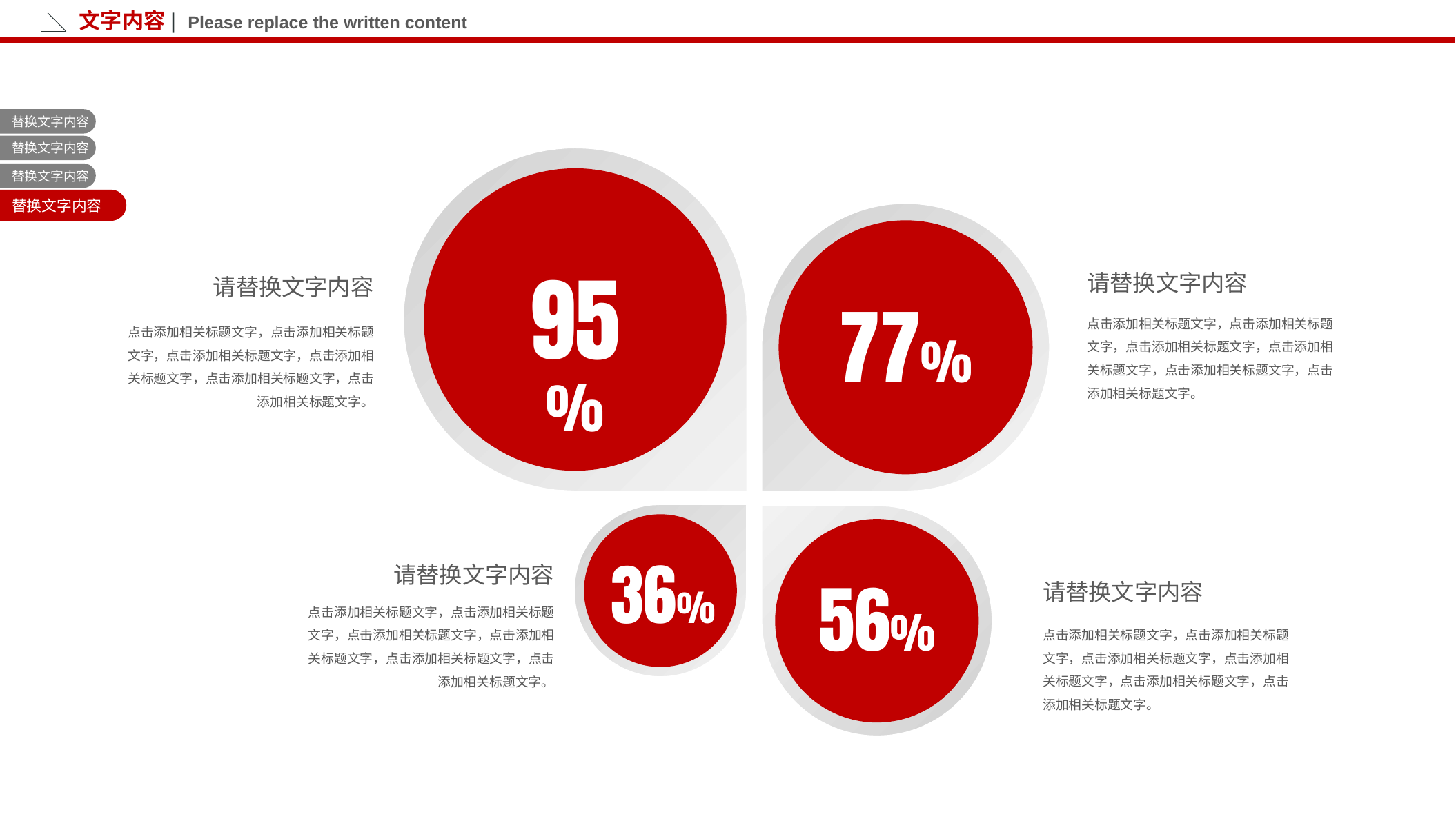

文字内容|  Please replace the written content

替换文字内容

替换文字内容

95%
77%

36%
56%

替换文字内容

替换文字内容
请替换文字内容
请替换文字内容
点击添加相关标题文字，点击添加相关标题文字，点击添加相关标题文字，点击添加相关标题文字，点击添加相关标题文字，点击添加相关标题文字。
点击添加相关标题文字，点击添加相关标题文字，点击添加相关标题文字，点击添加相关标题文字，点击添加相关标题文字，点击添加相关标题文字。
请替换文字内容
请替换文字内容
点击添加相关标题文字，点击添加相关标题文字，点击添加相关标题文字，点击添加相关标题文字，点击添加相关标题文字，点击添加相关标题文字。
点击添加相关标题文字，点击添加相关标题文字，点击添加相关标题文字，点击添加相关标题文字，点击添加相关标题文字，点击添加相关标题文字。